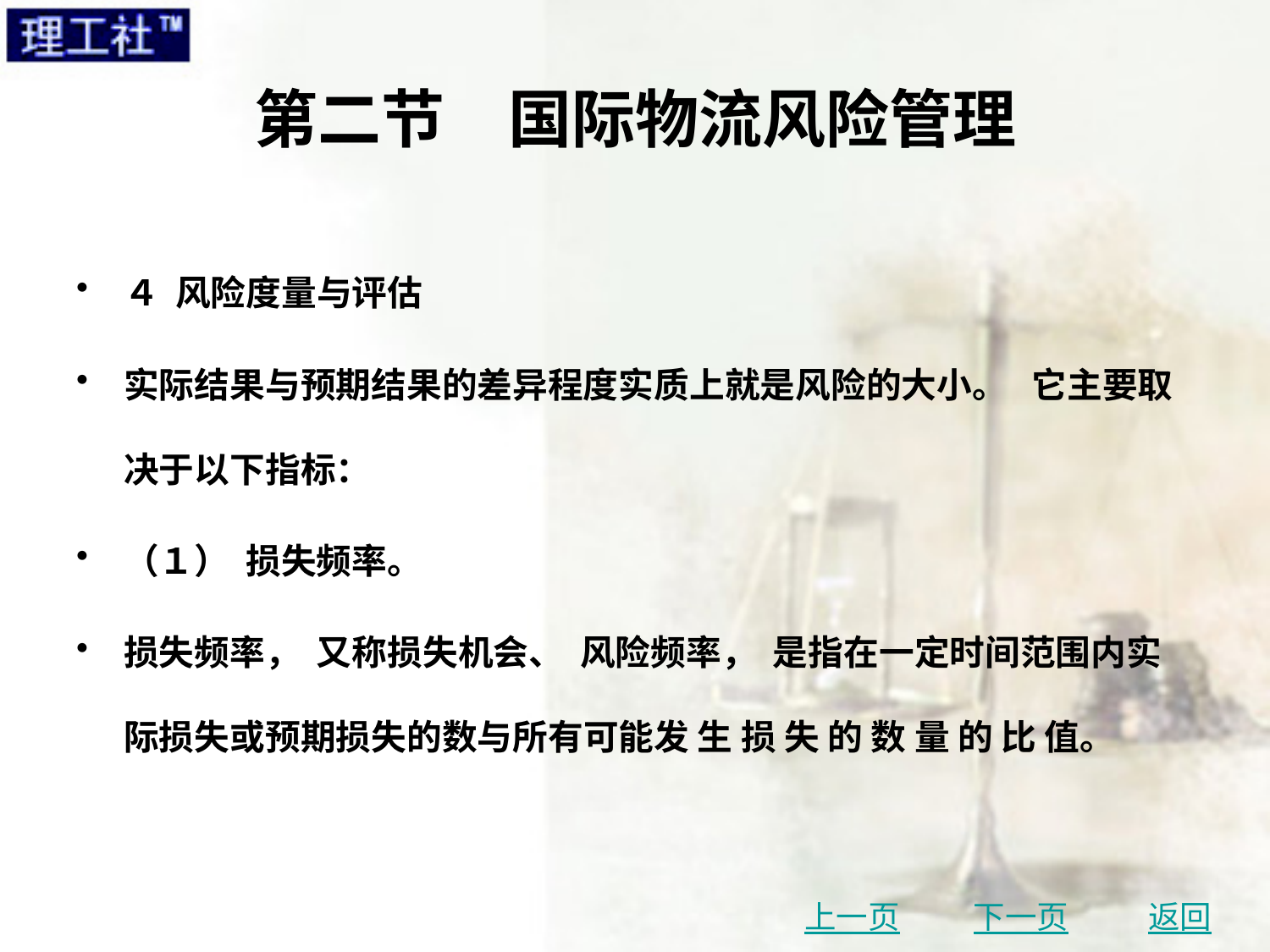

# 第二节　国际物流风险管理
４  风险度量与评估
实际结果与预期结果的差异程度实质上就是风险的大小。   它主要取决于以下指标：
（１）  损失频率。
损失频率，  又称损失机会、  风险频率，  是指在一定时间范围内实际损失或预期损失的数与所有可能发 生 损 失 的 数 量 的 比 值。
上一页
下一页
返回